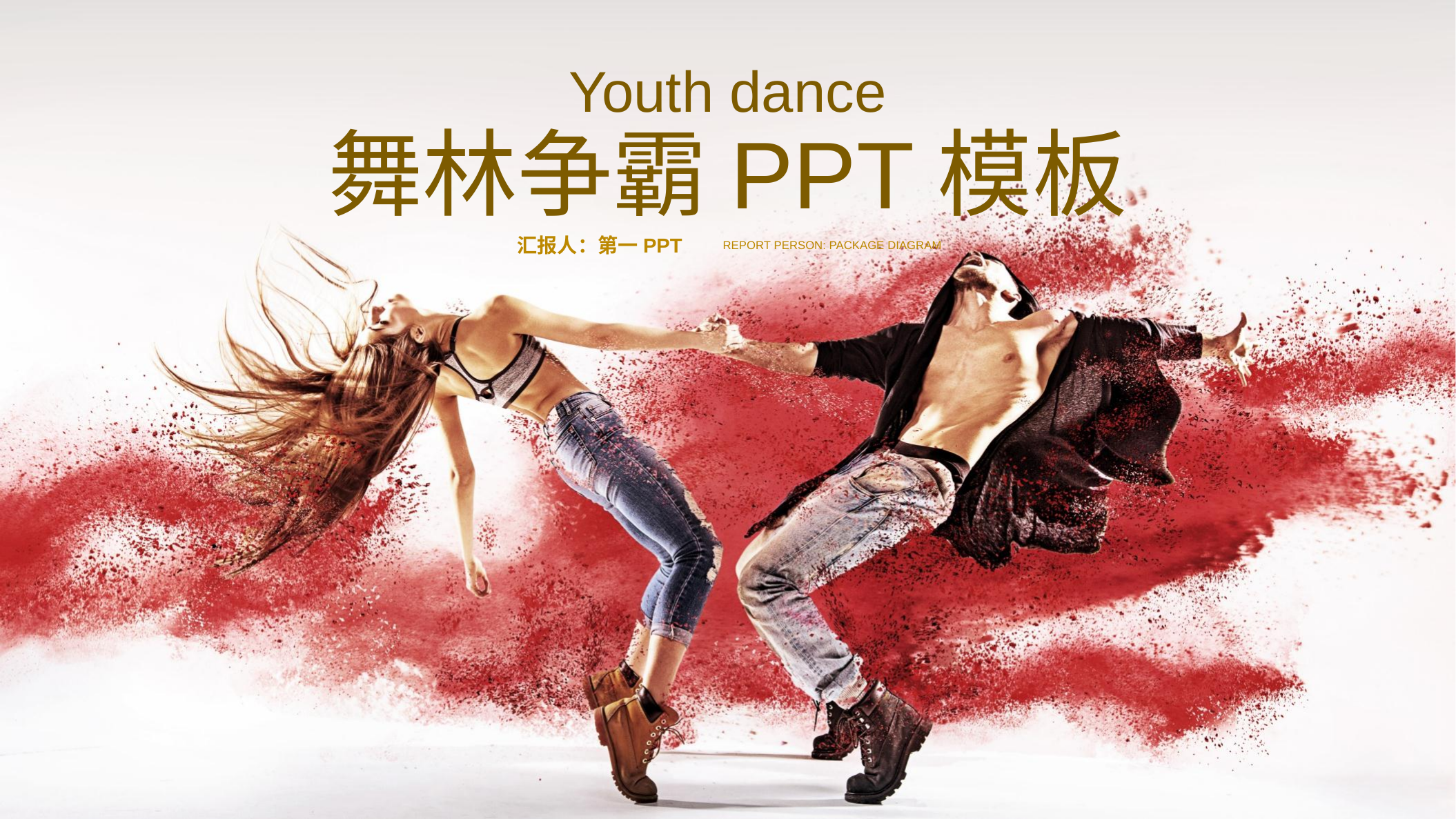

Youth dance
舞林争霸PPT模板
汇报人：第一PPT
Report person: package diagram